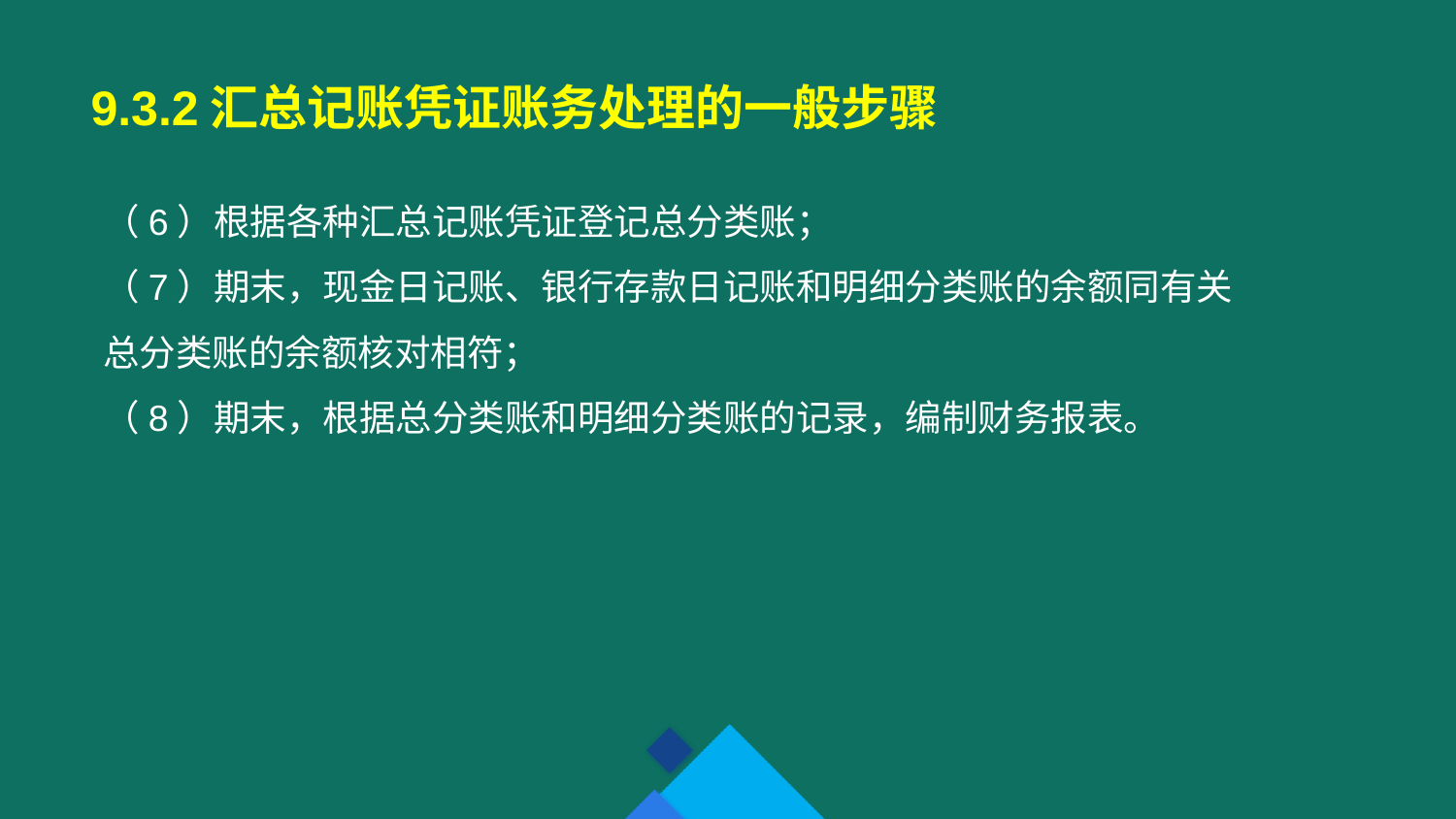

9.3.2汇总记账凭证账务处理的一般步骤
（6）根据各种汇总记账凭证登记总分类账；
（7）期末，现金日记账、银行存款日记账和明细分类账的余额同有关总分类账的余额核对相符；
（8）期末，根据总分类账和明细分类账的记录，编制财务报表。